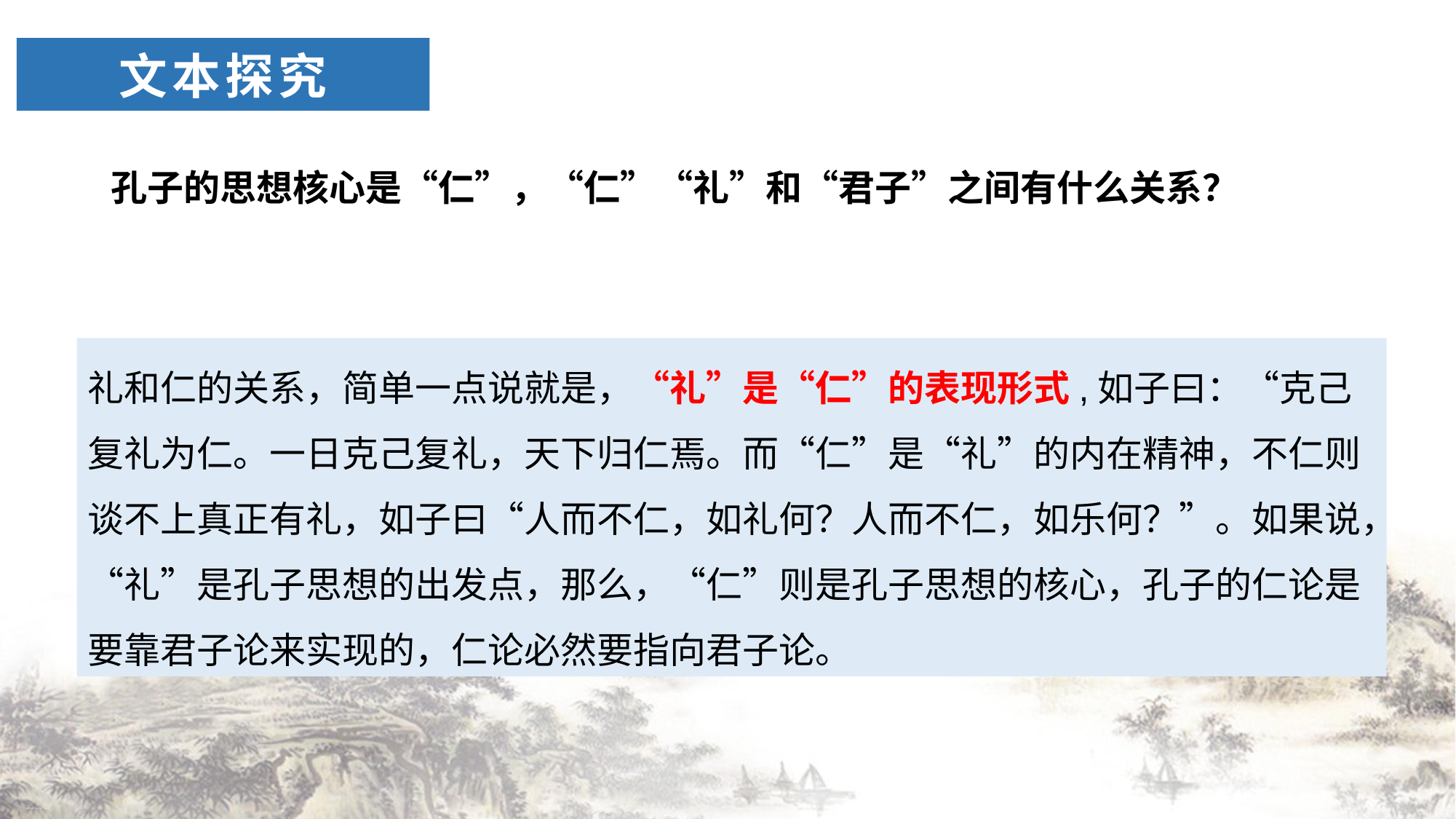

统编版上册《论语十二章》上课课件
# 文本探究
孔子的思想核心是“仁”，“仁”“礼”和“君子”之间有什么关系？
礼和仁的关系，简单一点说就是，“礼”是“仁”的表现形式,如子曰：“克己复礼为仁。一日克己复礼，天下归仁焉。而“仁”是“礼”的内在精神，不仁则谈不上真正有礼，如子曰“人而不仁，如礼何？人而不仁，如乐何？”。如果说，“礼”是孔子思想的出发点，那么，“仁”则是孔子思想的核心，孔子的仁论是要靠君子论来实现的，仁论必然要指向君子论。
统编版上册《论语十二章》上课课件